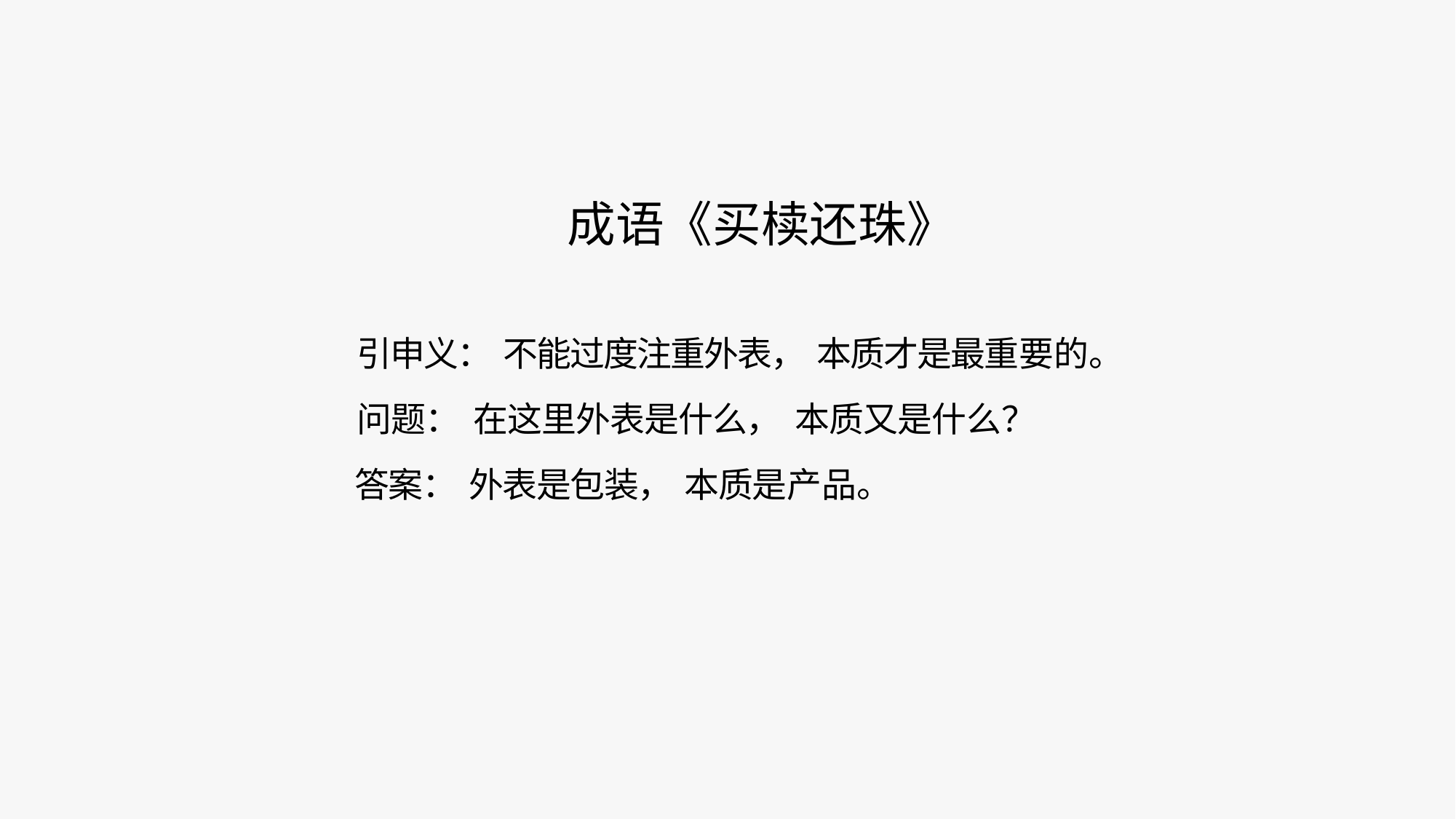

成语《买椟还珠》

引申义：  不能过度注重外表，  本质才是最重要的。
问题：  在这里外表是什么，  本质又是什么？

答案：  外表是包装，  本质是产品。